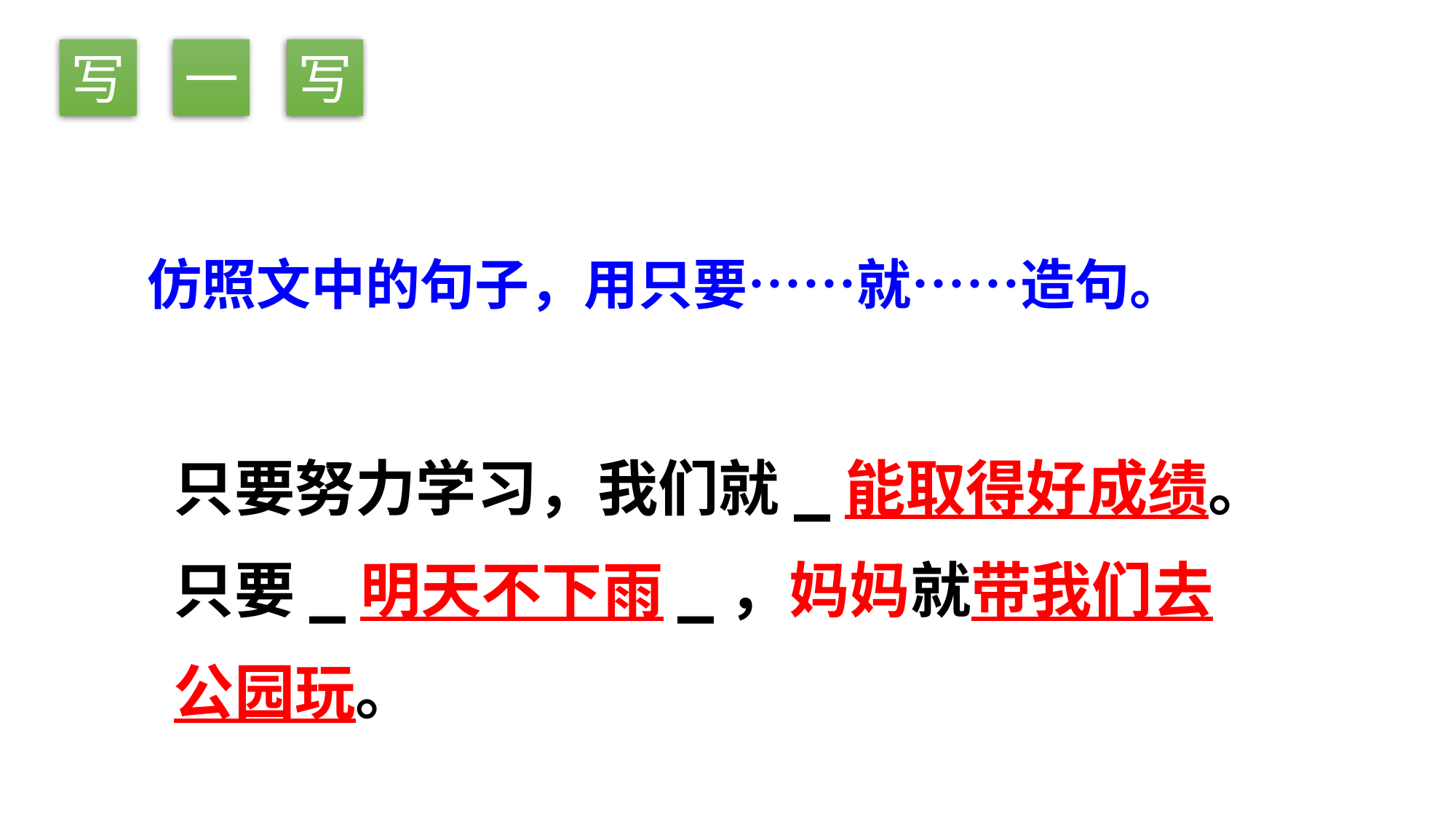

写
一
写
仿照文中的句子，用只要……就……造句。
只要努力学习，我们就_能取得好成绩。
只要_明天不下雨_，妈妈就带我们去公园玩。